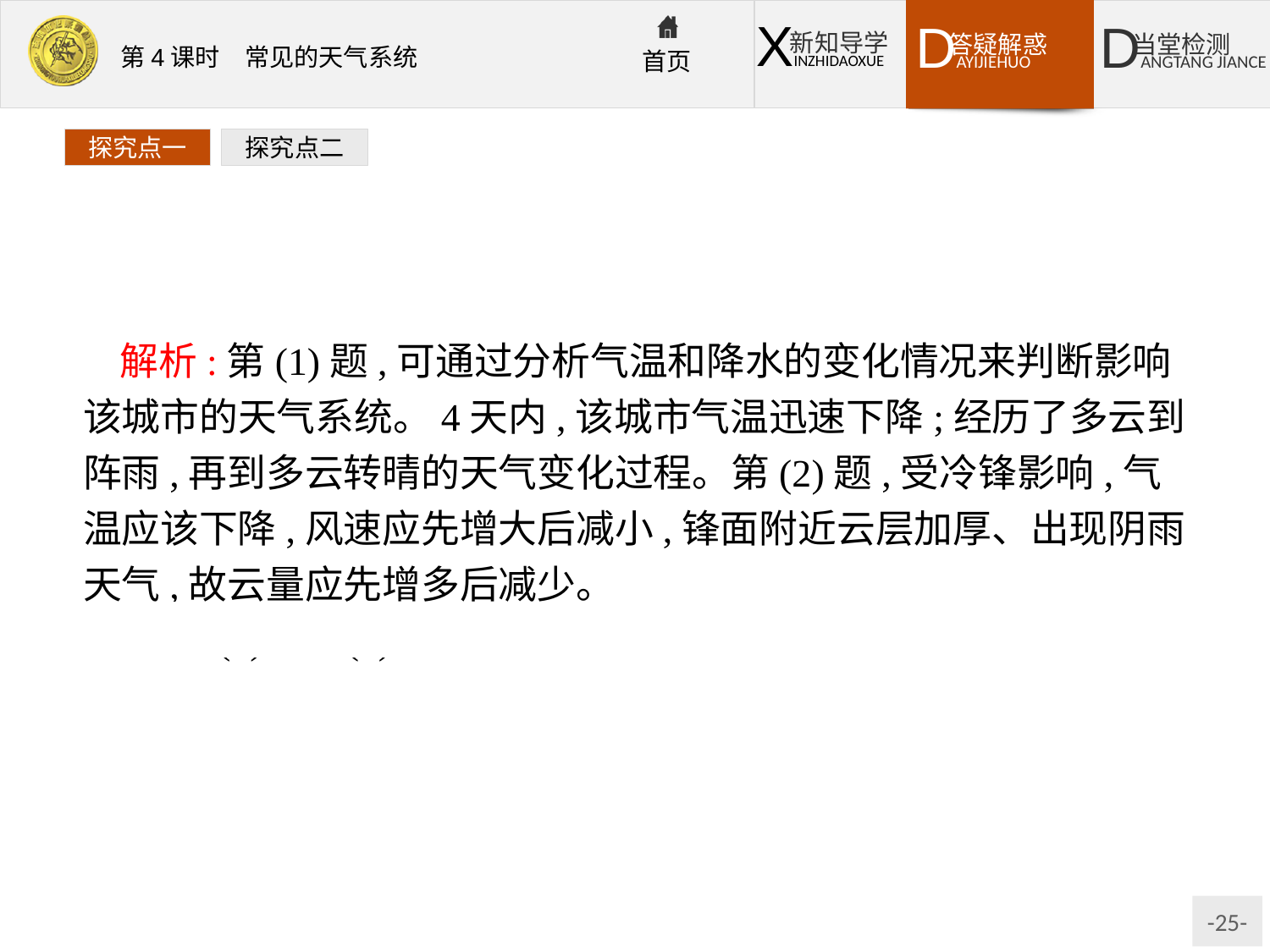

探究点一
探究点二
解析:第(1)题,可通过分析气温和降水的变化情况来判断影响该城市的天气系统。4天内,该城市气温迅速下降;经历了多云到阵雨,再到多云转晴的天气变化过程。第(2)题,受冷锋影响,气温应该下降,风速应先增大后减小,锋面附近云层加厚、出现阴雨天气,故云量应先增多后减少。
答案:(1)C　(2)B